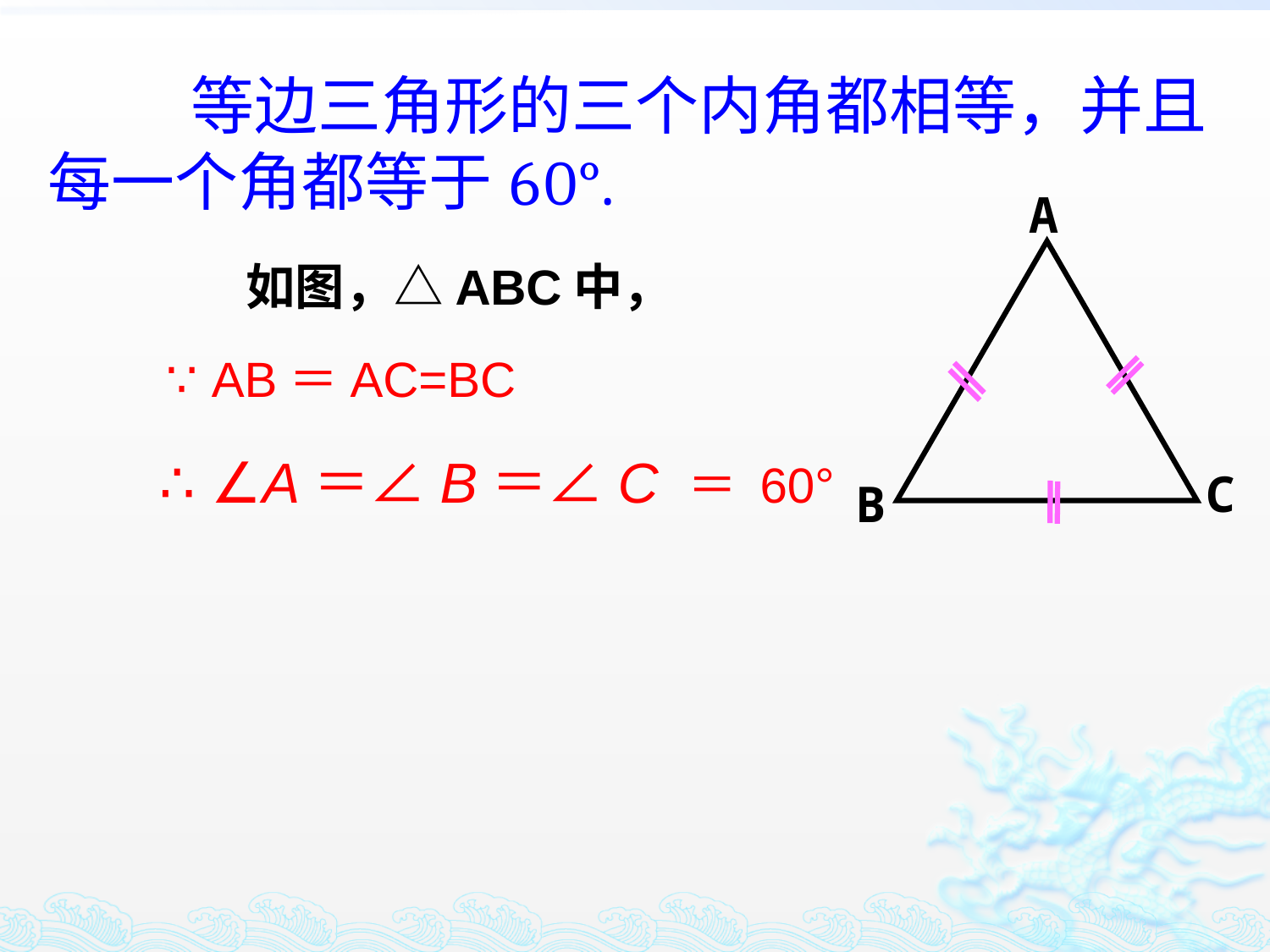

等边三角形的三个内角都相等，并且每一个角都等于60°.
A

C
B

如图，△ABC中，
∵ AB＝AC=BC
∴ ∠A＝∠B＝∠C ＝ 60°